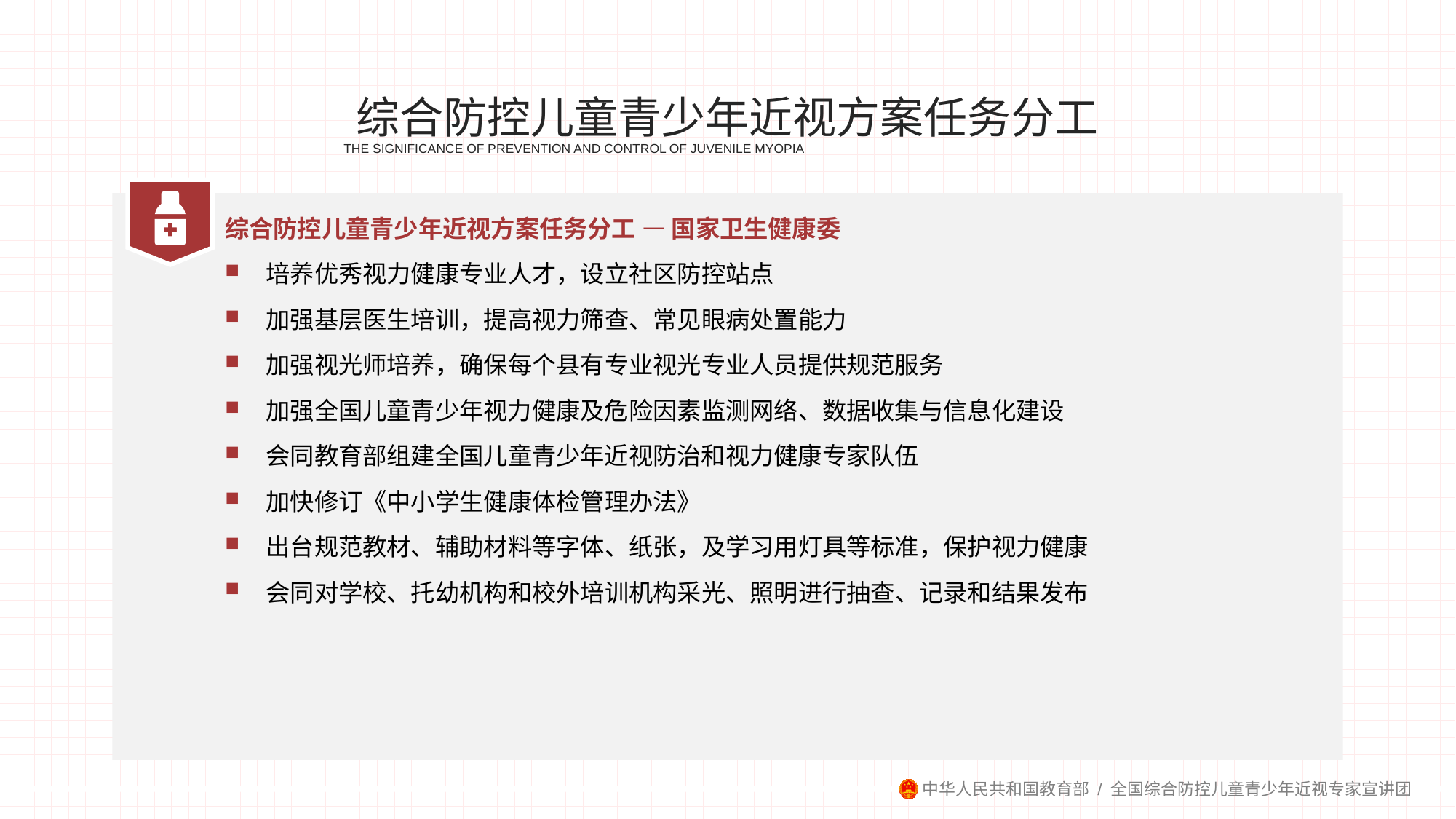

综合防控儿童青少年近视方案任务分工
THE SIGNIFICANCE OF PREVENTION AND CONTROL OF JUVENILE MYOPIA

综合防控儿童青少年近视方案任务分工 — 国家卫生健康委
培养优秀视力健康专业人才，设立社区防控站点
加强基层医生培训，提高视力筛查、常见眼病处置能力
加强视光师培养，确保每个县有专业视光专业人员提供规范服务
加强全国儿童青少年视力健康及危险因素监测网络、数据收集与信息化建设
会同教育部组建全国儿童青少年近视防治和视力健康专家队伍
加快修订《中小学生健康体检管理办法》
出台规范教材、辅助材料等字体、纸张，及学习用灯具等标准，保护视力健康
会同对学校、托幼机构和校外培训机构采光、照明进行抽查、记录和结果发布